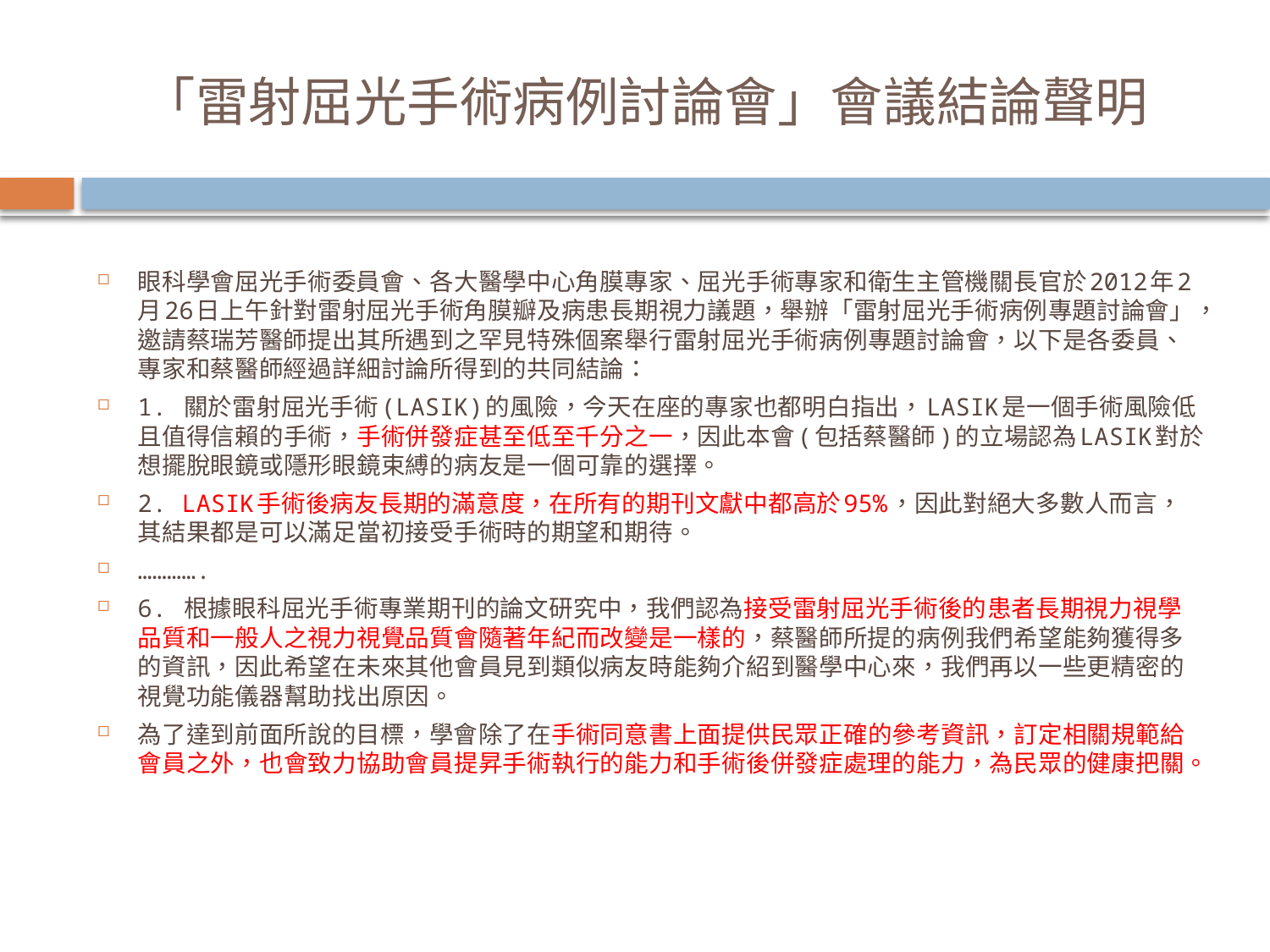

# 「雷射屈光手術病例討論會」會議結論聲明

眼科學會屈光手術委員會、各大醫學中心角膜專家、屈光手術專家和衛生主管機關長官於2012年2月26日上午針對雷射屈光手術角膜瓣及病患長期視力議題，舉辦「雷射屈光手術病例專題討論會」，邀請蔡瑞芳醫師提出其所遇到之罕見特殊個案舉行雷射屈光手術病例專題討論會，以下是各委員、專家和蔡醫師經過詳細討論所得到的共同結論：
1. 關於雷射屈光手術(LASIK)的風險，今天在座的專家也都明白指出，LASIK是一個手術風險低且值得信賴的手術，手術併發症甚至低至千分之一，因此本會(包括蔡醫師)的立場認為LASIK對於想擺脫眼鏡或隱形眼鏡束縛的病友是一個可靠的選擇。
2. LASIK手術後病友長期的滿意度，在所有的期刊文獻中都高於95%，因此對絕大多數人而言，其結果都是可以滿足當初接受手術時的期望和期待。
………….
6. 根據眼科屈光手術專業期刊的論文研究中，我們認為接受雷射屈光手術後的患者長期視力視學品質和一般人之視力視覺品質會隨著年紀而改變是一樣的，蔡醫師所提的病例我們希望能夠獲得多的資訊，因此希望在未來其他會員見到類似病友時能夠介紹到醫學中心來，我們再以一些更精密的視覺功能儀器幫助找出原因。
為了達到前面所說的目標，學會除了在手術同意書上面提供民眾正確的參考資訊，訂定相關規範給會員之外，也會致力協助會員提昇手術執行的能力和手術後併發症處理的能力，為民眾的健康把關。